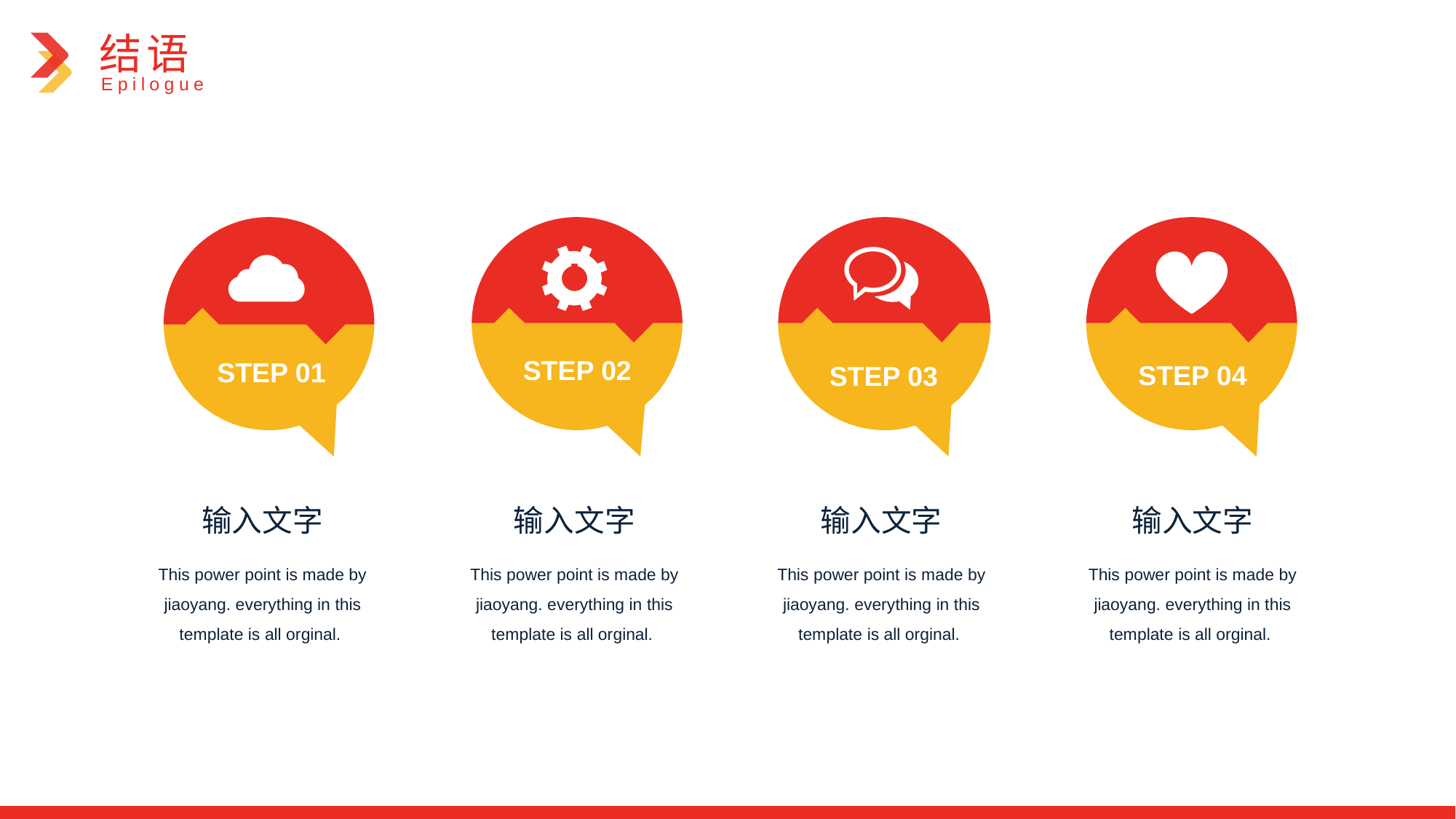

结 语

Epilogue

STEP 02
STEP 01
STEP 04
STEP 03
输入文字
This power point is made by jiaoyang. everything in this template is all orginal.
输入文字
This power point is made by jiaoyang. everything in this template is all orginal.
输入文字
This power point is made by jiaoyang. everything in this template is all orginal.
输入文字
This power point is made by jiaoyang. everything in this template is all orginal.